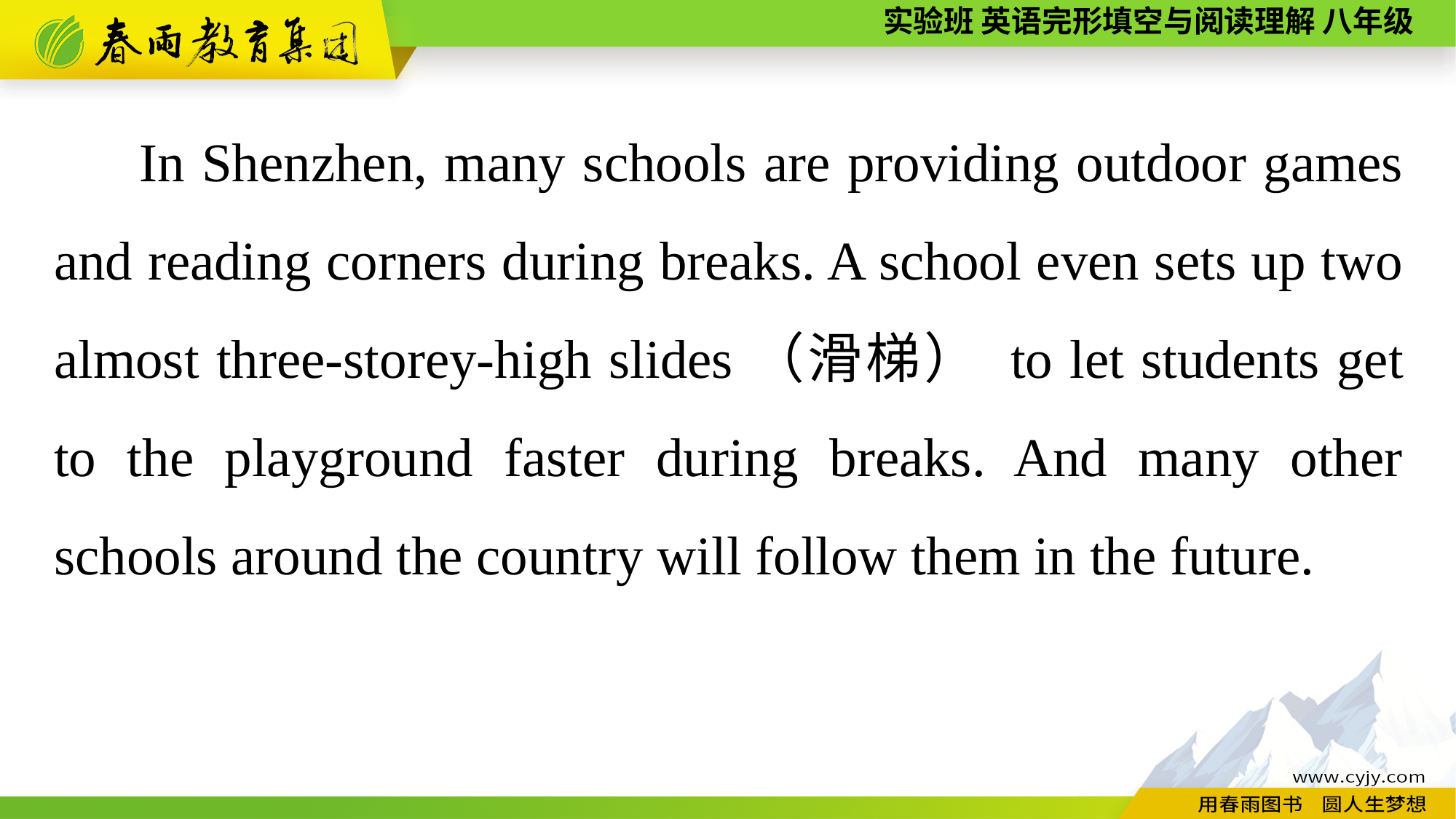

In Shenzhen, many schools are providing outdoor games and reading corners during breaks. A school even sets up two almost three-storey-high slides（滑梯） to let students get to the playground faster during breaks. And many other schools around the country will follow them in the future.